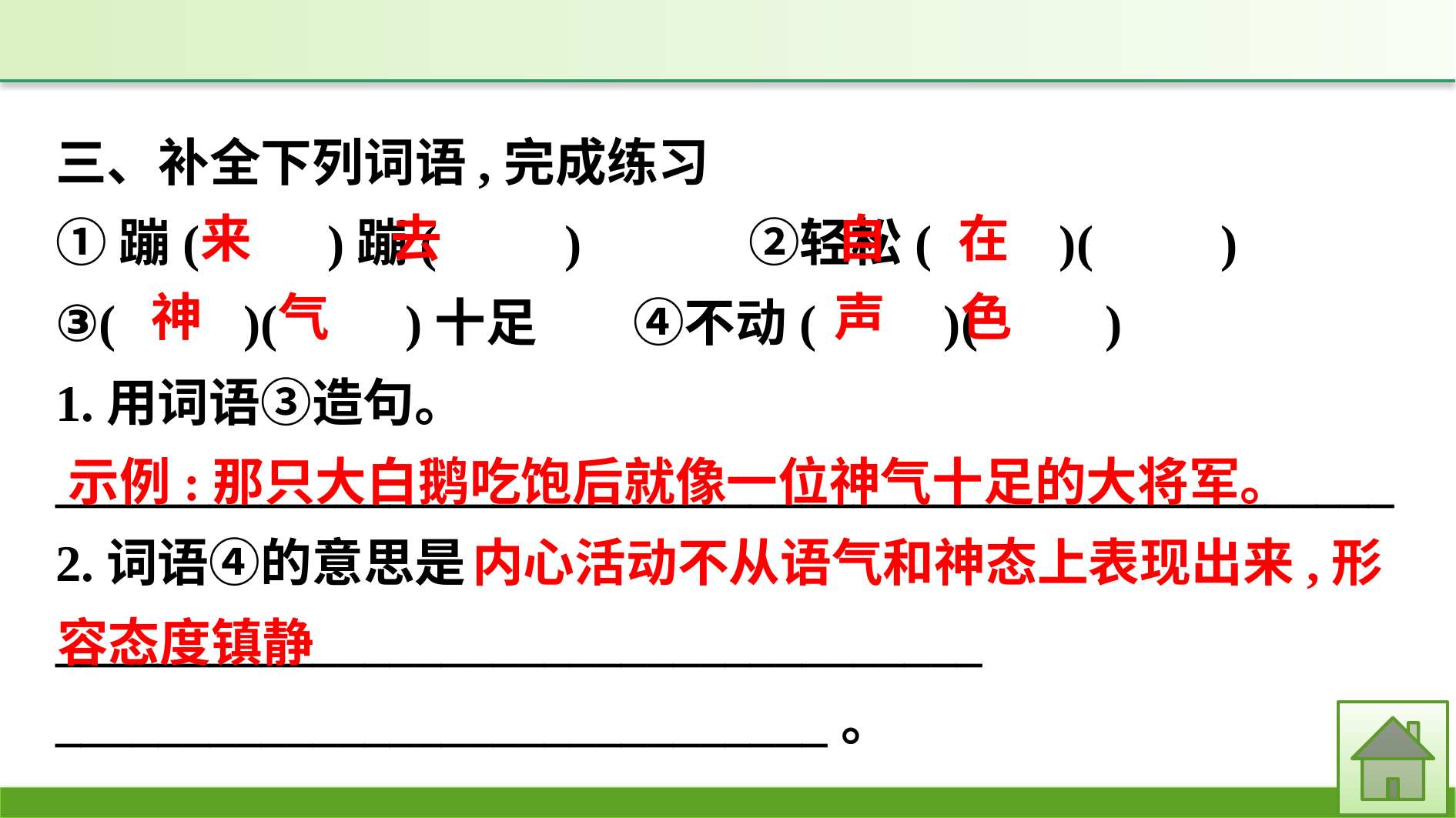

三、补全下列词语,完成练习
①蹦(　　)蹦(　　)　　	②轻松(　　)(　　)
③(　　)(　　)十足		④不动(　　)(　　)
1.用词语③造句。
____________________________________________________
2.词语④的意思是____________________________________
______________________________。
自      在
来
去
神	 气
声	 色
示例:那只大白鹅吃饱后就像一位神气十足的大将军。
			       内心活动不从语气和神态上表现出来,形容态度镇静